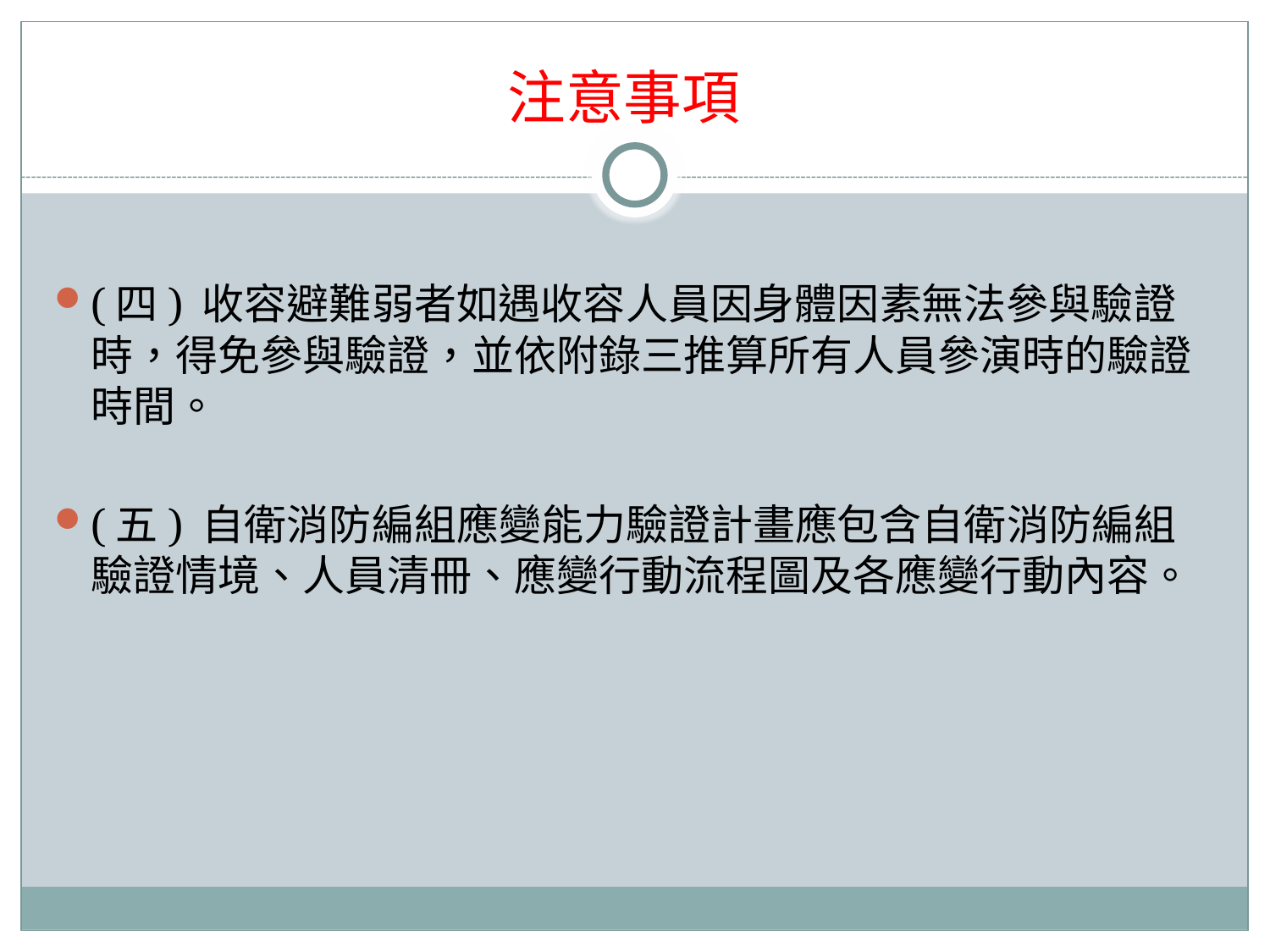

# 注意事項

(四) 收容避難弱者如遇收容人員因身體因素無法參與驗證時，得免參與驗證，並依附錄三推算所有人員參演時的驗證時間。

(五) 自衛消防編組應變能力驗證計畫應包含自衛消防編組驗證情境、人員清冊、應變行動流程圖及各應變行動內容。